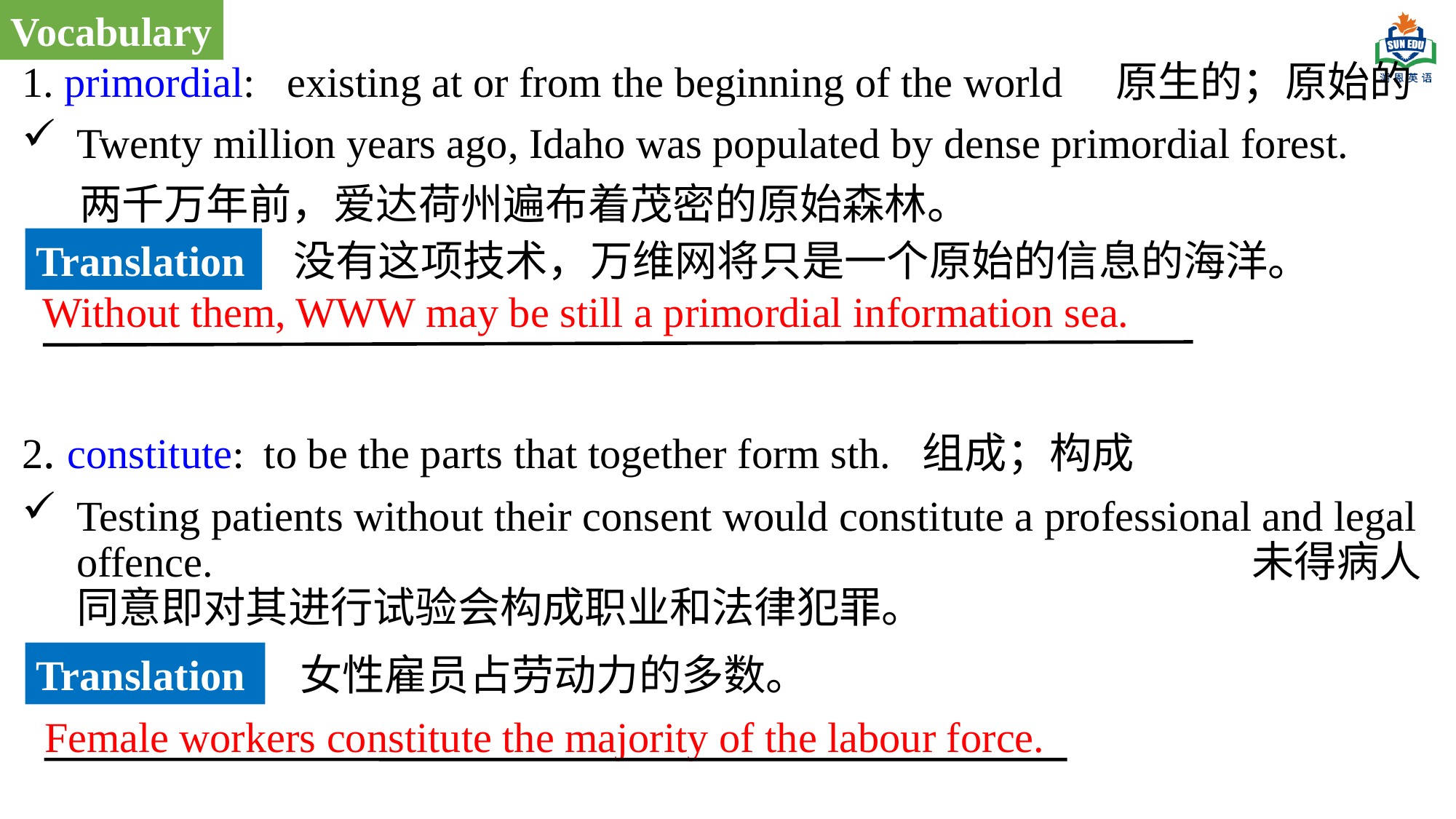

Vocabulary
1. primordial:   existing at or from the beginning of the world    原生的；原始的
Twenty million years ago, Idaho was populated by dense primordial forest.
     两千万年前，爱达荷州遍布着茂密的原始森林。

2. constitute:  to be the parts that together form sth.  组成；构成
Testing patients without their consent would constitute a professional and legal offence.                                                                                       未得病人同意即对其进行试验会构成职业和法律犯罪。
Translation
没有这项技术，万维网将只是一个原始的信息的海洋。
Without them, WWW may be still a primordial information sea.
Translation
女性雇员占劳动力的多数。
Female workers constitute the majority of the labour force.